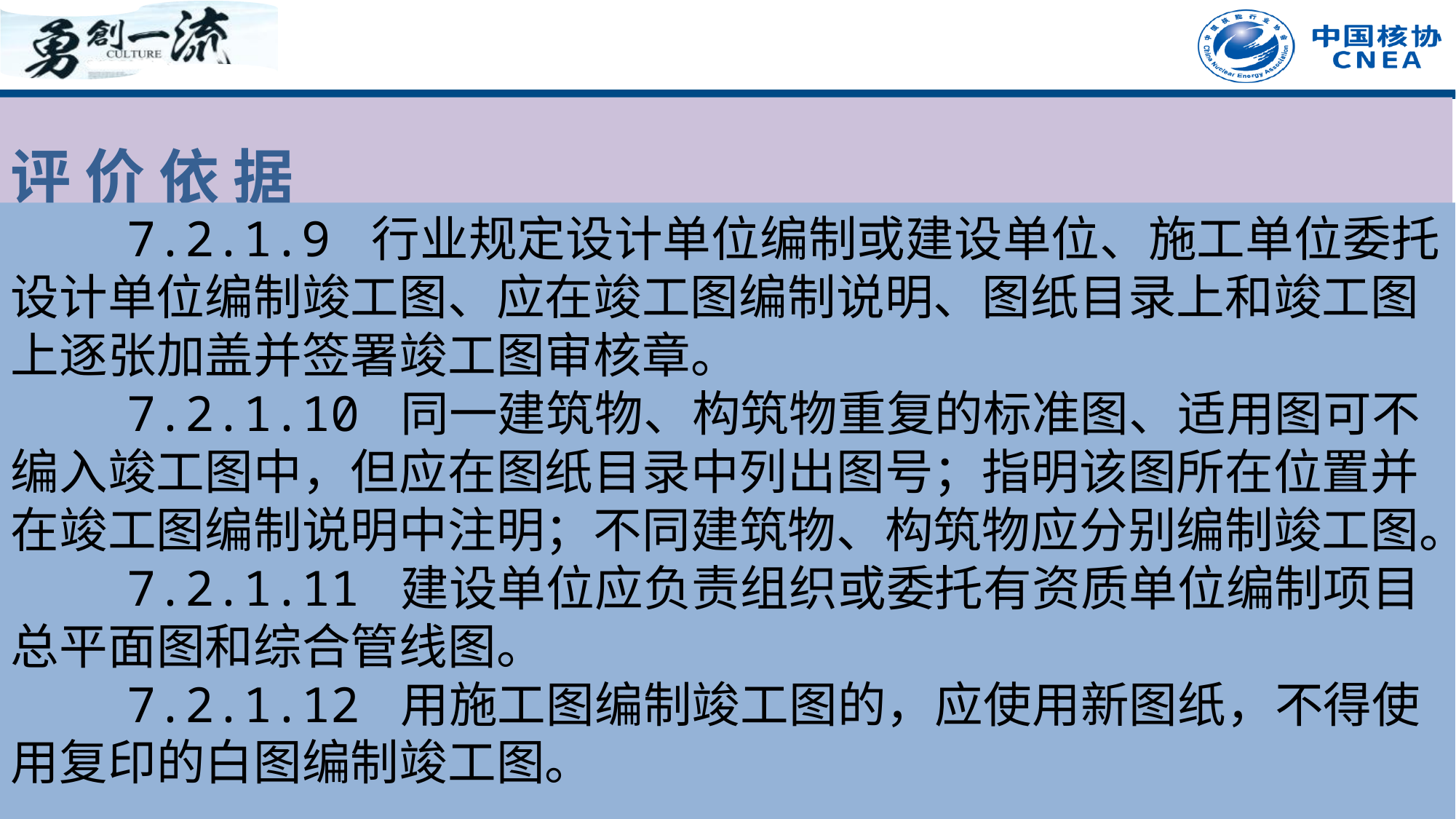

评 价 依 据
    7.2.1.9 行业规定设计单位编制或建设单位、施工单位委托设计单位编制竣工图、应在竣工图编制说明、图纸目录上和竣工图上逐张加盖并签署竣工图审核章。
    7.2.1.10 同一建筑物、构筑物重复的标准图、适用图可不编入竣工图中，但应在图纸目录中列出图号；指明该图所在位置并在竣工图编制说明中注明；不同建筑物、构筑物应分别编制竣工图。
    7.2.1.11 建设单位应负责组织或委托有资质单位编制项目总平面图和综合管线图。
    7.2.1.12 用施工图编制竣工图的，应使用新图纸，不得使用复印的白图编制竣工图。